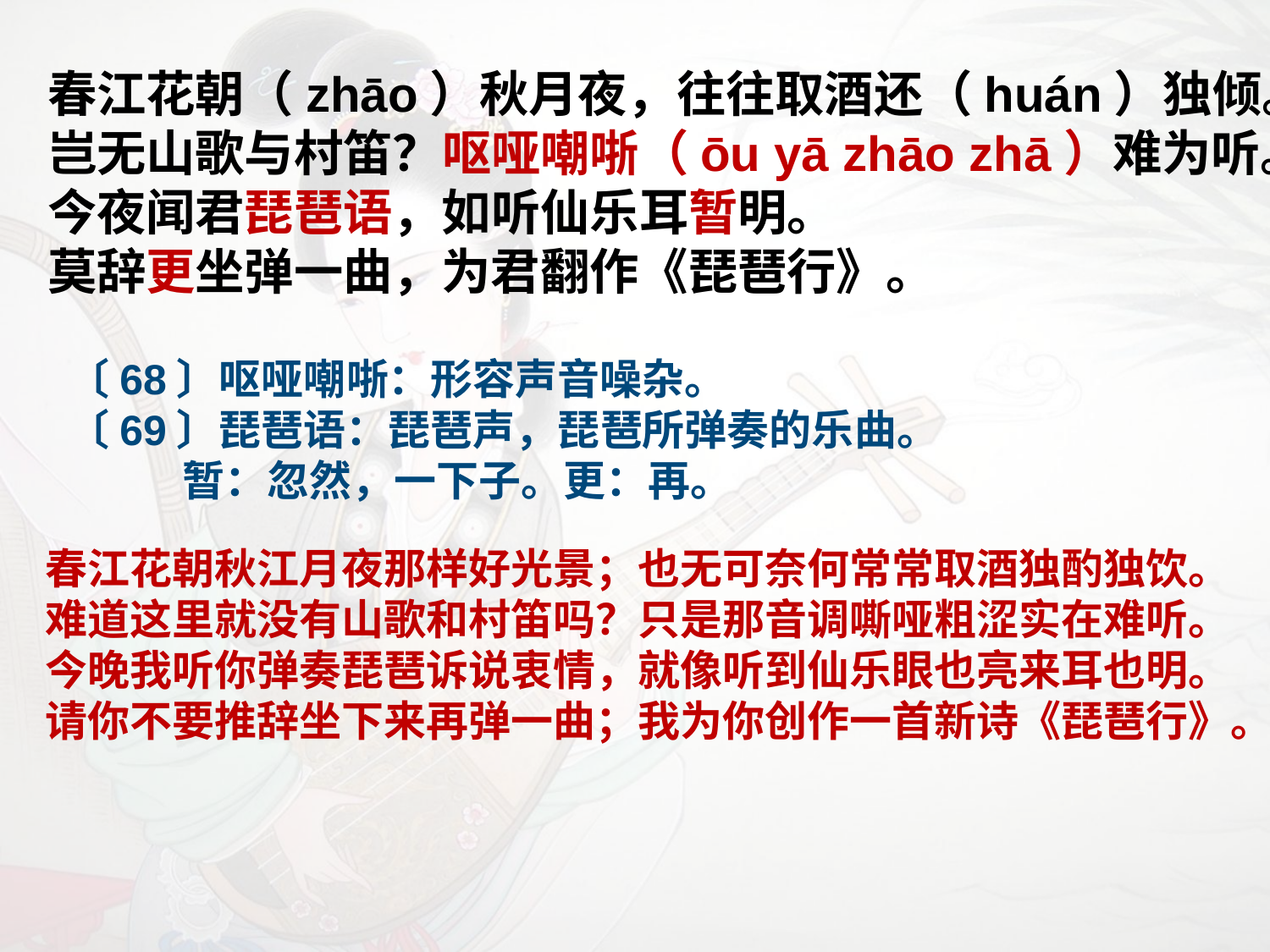

春江花朝（zhāo）秋月夜，往往取酒还（huán）独倾。
岂无山歌与村笛？呕哑嘲哳（ōu yā zhāo zhā）难为听。
今夜闻君琵琶语，如听仙乐耳暂明。
莫辞更坐弹一曲，为君翻作《琵琶行》。
〔68〕呕哑嘲哳：形容声音噪杂。
〔69〕琵琶语：琵琶声，琵琶所弹奏的乐曲。
           暂：忽然，一下子。更：再。
春江花朝秋江月夜那样好光景；也无可奈何常常取酒独酌独饮。难道这里就没有山歌和村笛吗？只是那音调嘶哑粗涩实在难听。今晚我听你弹奏琵琶诉说衷情，就像听到仙乐眼也亮来耳也明。请你不要推辞坐下来再弹一曲；我为你创作一首新诗《琵琶行》。